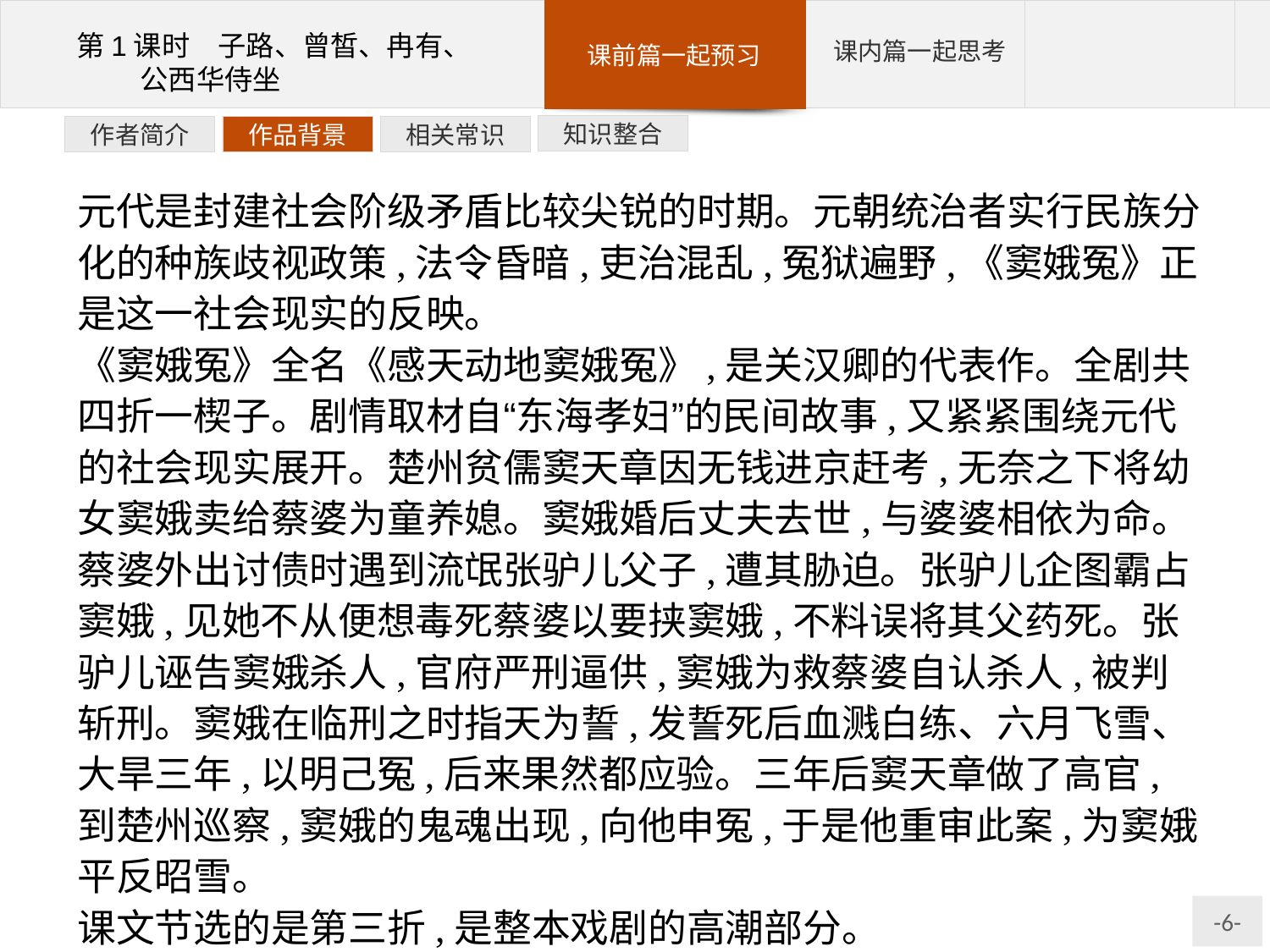

知识整合
相关常识
作品背景
作者简介
元代是封建社会阶级矛盾比较尖锐的时期。元朝统治者实行民族分化的种族歧视政策,法令昏暗,吏治混乱,冤狱遍野,《窦娥冤》正是这一社会现实的反映。
《窦娥冤》全名《感天动地窦娥冤》,是关汉卿的代表作。全剧共四折一楔子。剧情取材自“东海孝妇”的民间故事,又紧紧围绕元代的社会现实展开。楚州贫儒窦天章因无钱进京赶考,无奈之下将幼女窦娥卖给蔡婆为童养媳。窦娥婚后丈夫去世,与婆婆相依为命。蔡婆外出讨债时遇到流氓张驴儿父子,遭其胁迫。张驴儿企图霸占窦娥,见她不从便想毒死蔡婆以要挟窦娥,不料误将其父药死。张驴儿诬告窦娥杀人,官府严刑逼供,窦娥为救蔡婆自认杀人,被判斩刑。窦娥在临刑之时指天为誓,发誓死后血溅白练、六月飞雪、大旱三年,以明己冤,后来果然都应验。三年后窦天章做了高官,到楚州巡察,窦娥的鬼魂出现,向他申冤,于是他重审此案,为窦娥平反昭雪。
课文节选的是第三折,是整本戏剧的高潮部分。